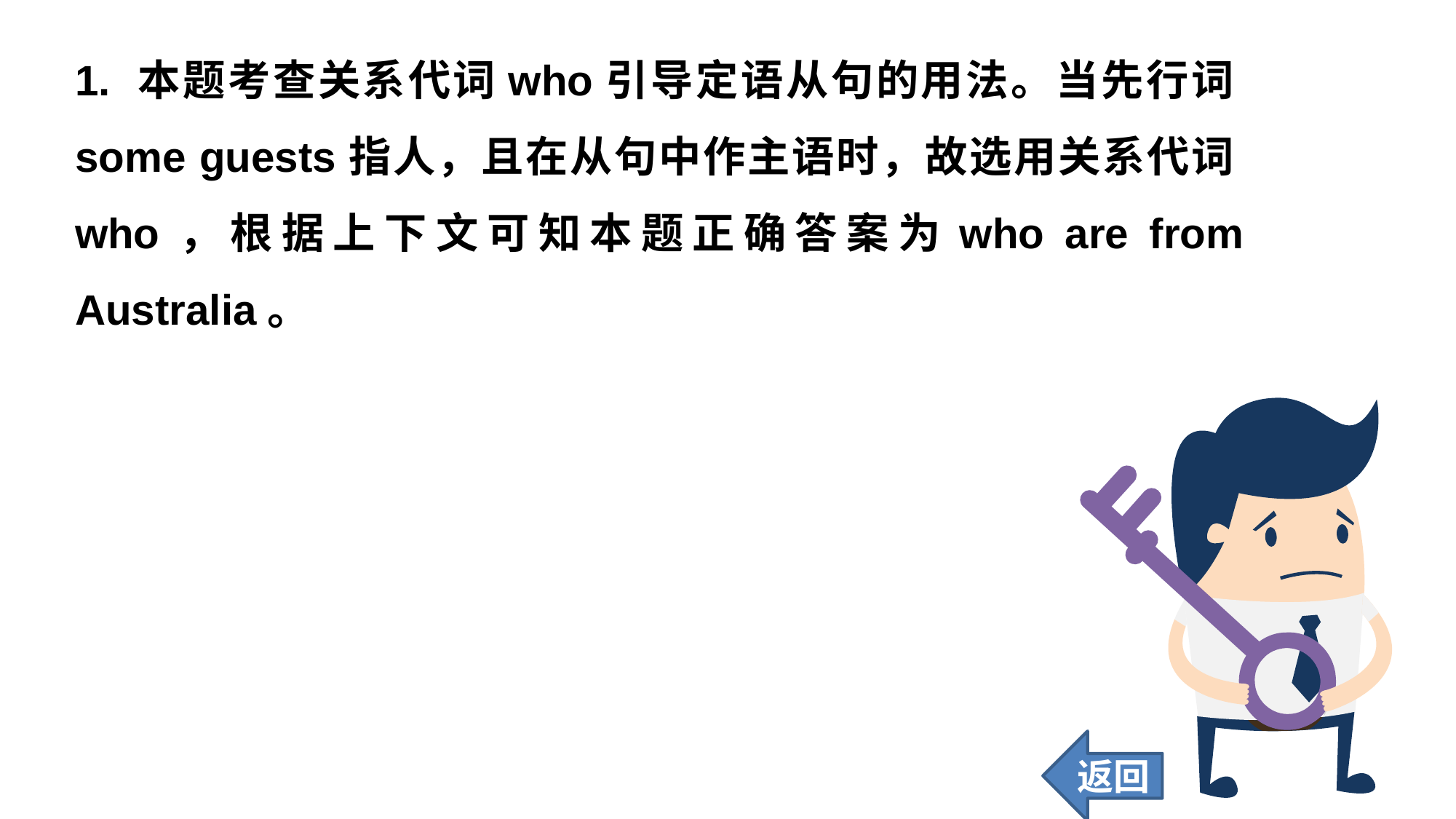

1. 本题考查关系代词who引导定语从句的用法。当先行词some guests指人，且在从句中作主语时，故选用关系代词who，根据上下文可知本题正确答案为who are from Australia。

返回
82